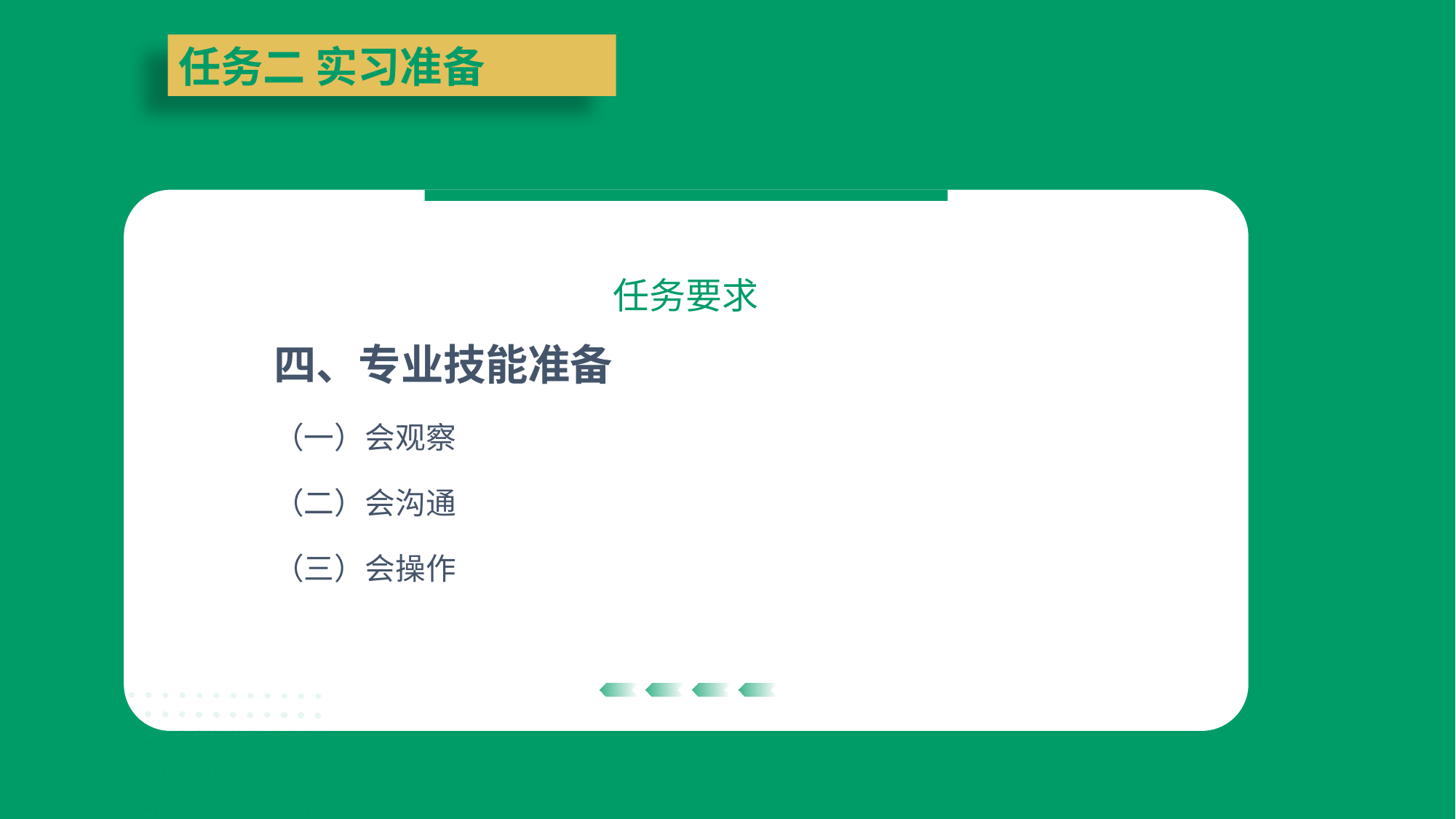

任务二 实习准备

任务要求
四、专业技能准备
（一）会观察
（二）会沟通
（三）会操作